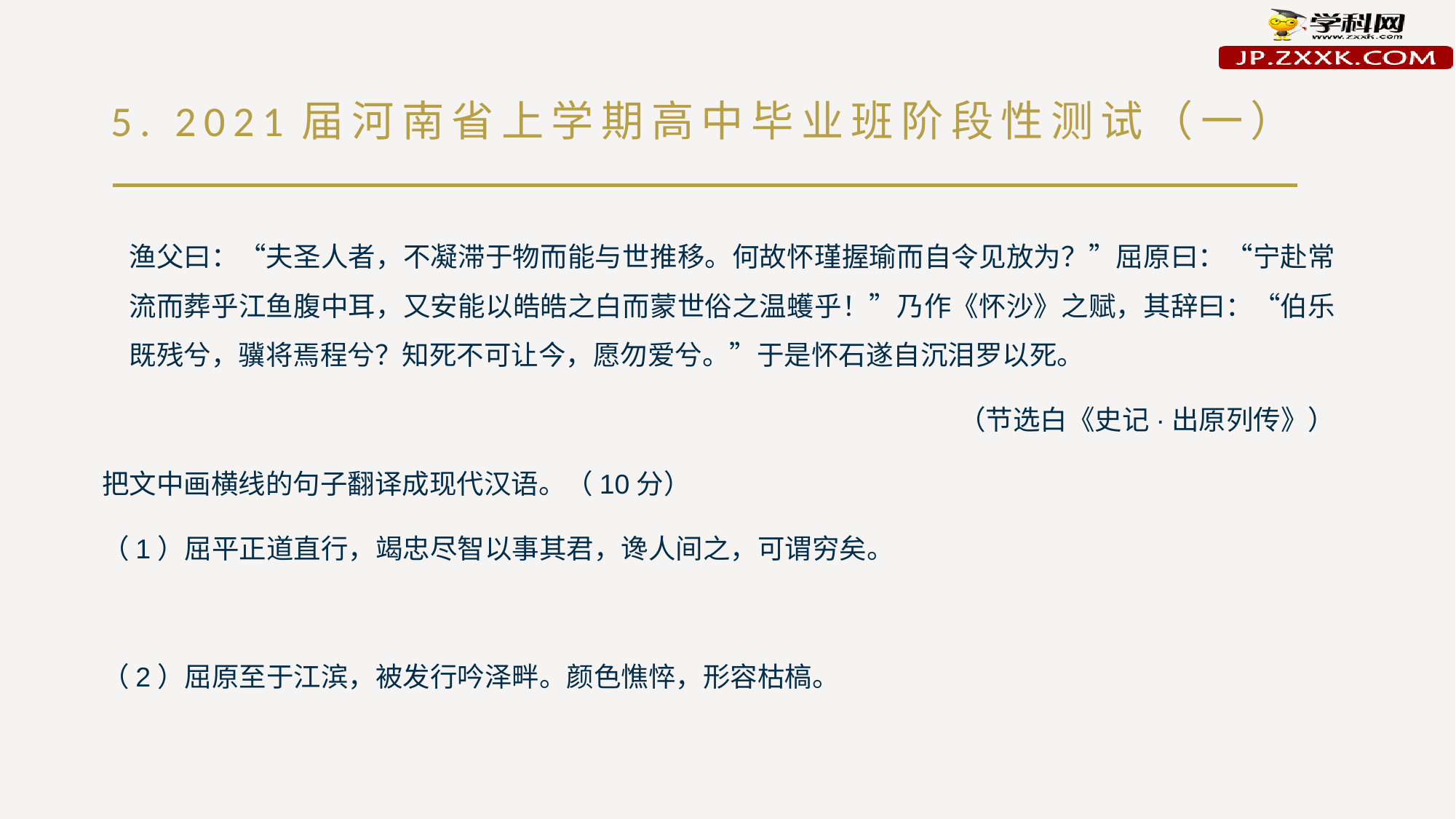

# 5. 2021届河南省上学期高中毕业班阶段性测试（一）
渔父曰：“夫圣人者，不凝滞于物而能与世推移。何故怀瑾握瑜而自令见放为？”屈原曰：“宁赴常流而葬乎江鱼腹中耳，又安能以皓皓之白而蒙世俗之温蠖乎！”乃作《怀沙》之赋，其辞曰：“伯乐既残兮，骥将焉程兮？知死不可让今，愿勿爱兮。”于是怀石遂自沉泪罗以死。
（节选白《史记·出原列传》）
把文中画横线的句子翻译成现代汉语。（10分）
（1）屈平正道直行，竭忠尽智以事其君，谗人间之，可谓穷矣。

（2）屈原至于江滨，被发行吟泽畔。颜色憔悴，形容枯槁。